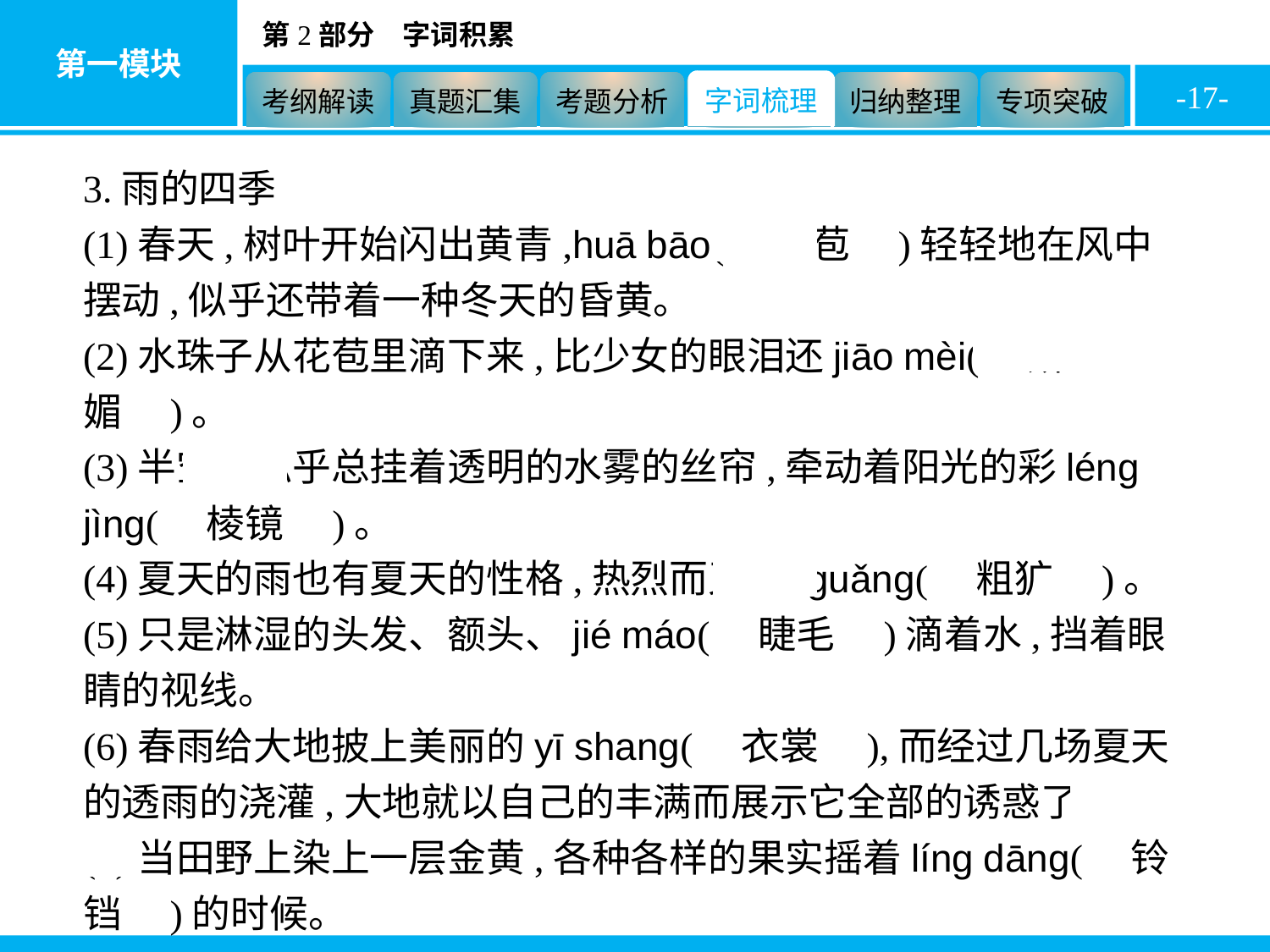

-17-
3.雨的四季
(1)春天,树叶开始闪出黄青,huā bāo(　花苞　)轻轻地在风中摆动,似乎还带着一种冬天的昏黄。
(2)水珠子从花苞里滴下来,比少女的眼泪还jiāo mèi(　娇媚　)。
(3)半空中似乎总挂着透明的水雾的丝帘,牵动着阳光的彩léng jìng(　棱镜　)。
(4)夏天的雨也有夏天的性格,热烈而又cū guǎng(　粗犷　)。
(5)只是淋湿的头发、额头、jié máo(　睫毛　)滴着水,挡着眼睛的视线。
(6)春雨给大地披上美丽的yī shang(　衣裳　),而经过几场夏天的透雨的浇灌,大地就以自己的丰满而展示它全部的诱惑了。
(7)当田野上染上一层金黄,各种各样的果实摇着líng dāng(　铃铛　)的时候。